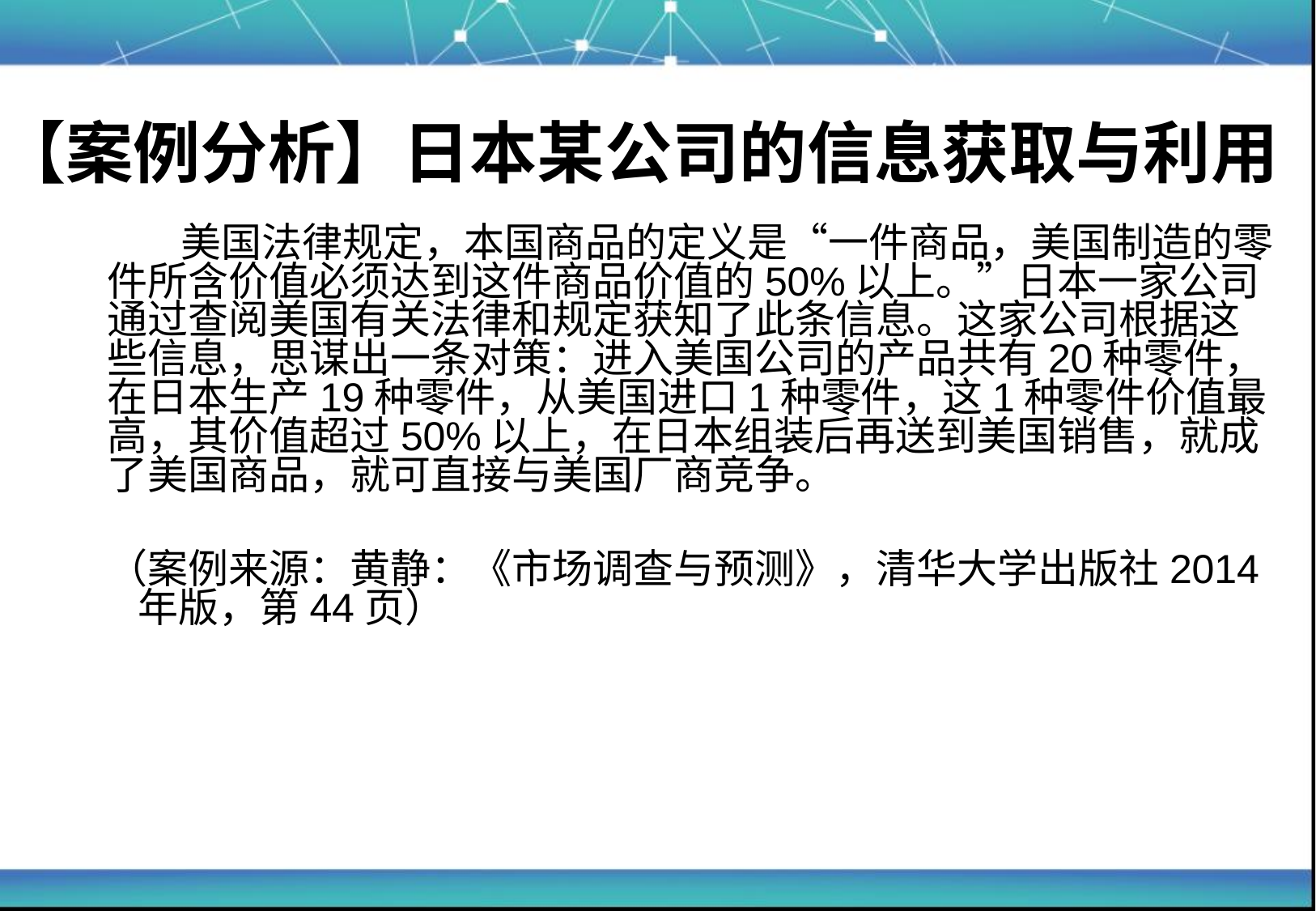

# 【案例分析】日本某公司的信息获取与利用

       美国法律规定，本国商品的定义是“一件商品，美国制造的零件所含价值必须达到这件商品价值的50%以上。”日本一家公司通过查阅美国有关法律和规定获知了此条信息。这家公司根据这些信息，思谋出一条对策：进入美国公司的产品共有20种零件，在日本生产19种零件，从美国进口1种零件，这1种零件价值最高，其价值超过50%以上，在日本组装后再送到美国销售，就成了美国商品，就可直接与美国厂商竞争。
（案例来源：黄静：《市场调查与预测》，清华大学出版社2014年版，第44页）